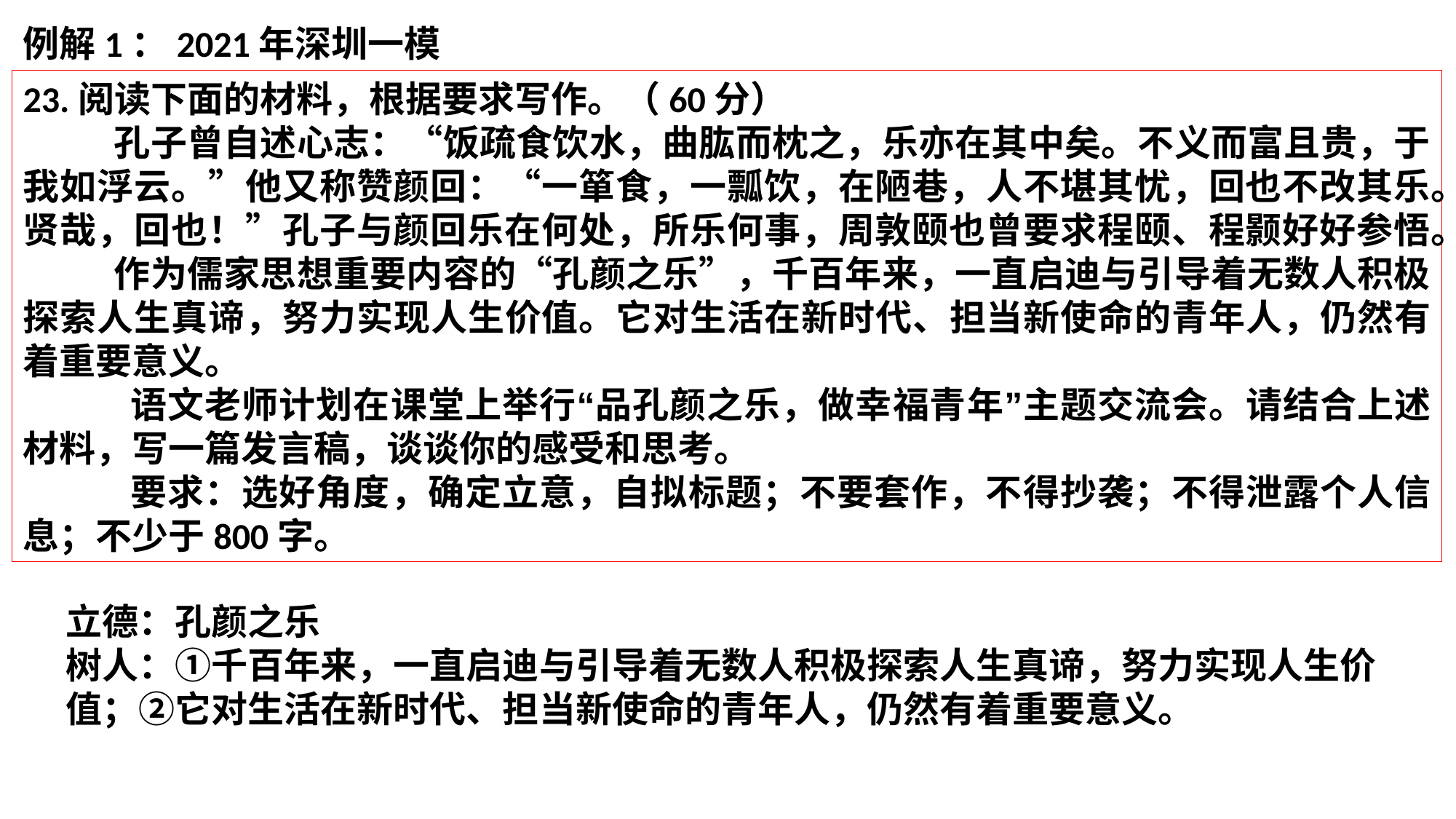

例解1：2021年深圳一模
23.阅读下面的材料，根据要求写作。（60分）
      孔子曾自述心志：“饭疏食饮水，曲肱而枕之，乐亦在其中矣。不义而富且贵，于我如浮云。”他又称赞颜回：“一箪食，一瓢饮，在陋巷，人不堪其忧，回也不改其乐。贤哉，回也！”孔子与颜回乐在何处，所乐何事，周敦颐也曾要求程颐、程颢好好参悟。
      作为儒家思想重要内容的“孔颜之乐”，千百年来，一直启迪与引导着无数人积极探索人生真谛，努力实现人生价值。它对生活在新时代、担当新使命的青年人，仍然有着重要意义。
      语文老师计划在课堂上举行“品孔颜之乐，做幸福青年”主题交流会。请结合上述材料，写一篇发言稿，谈谈你的感受和思考。
      要求：选好角度，确定立意，自拟标题；不要套作，不得抄袭；不得泄露个人信息；不少于800字。
立德：孔颜之乐
树人：①千百年来，一直启迪与引导着无数人积极探索人生真谛，努力实现人生价值；②它对生活在新时代、担当新使命的青年人，仍然有着重要意义。